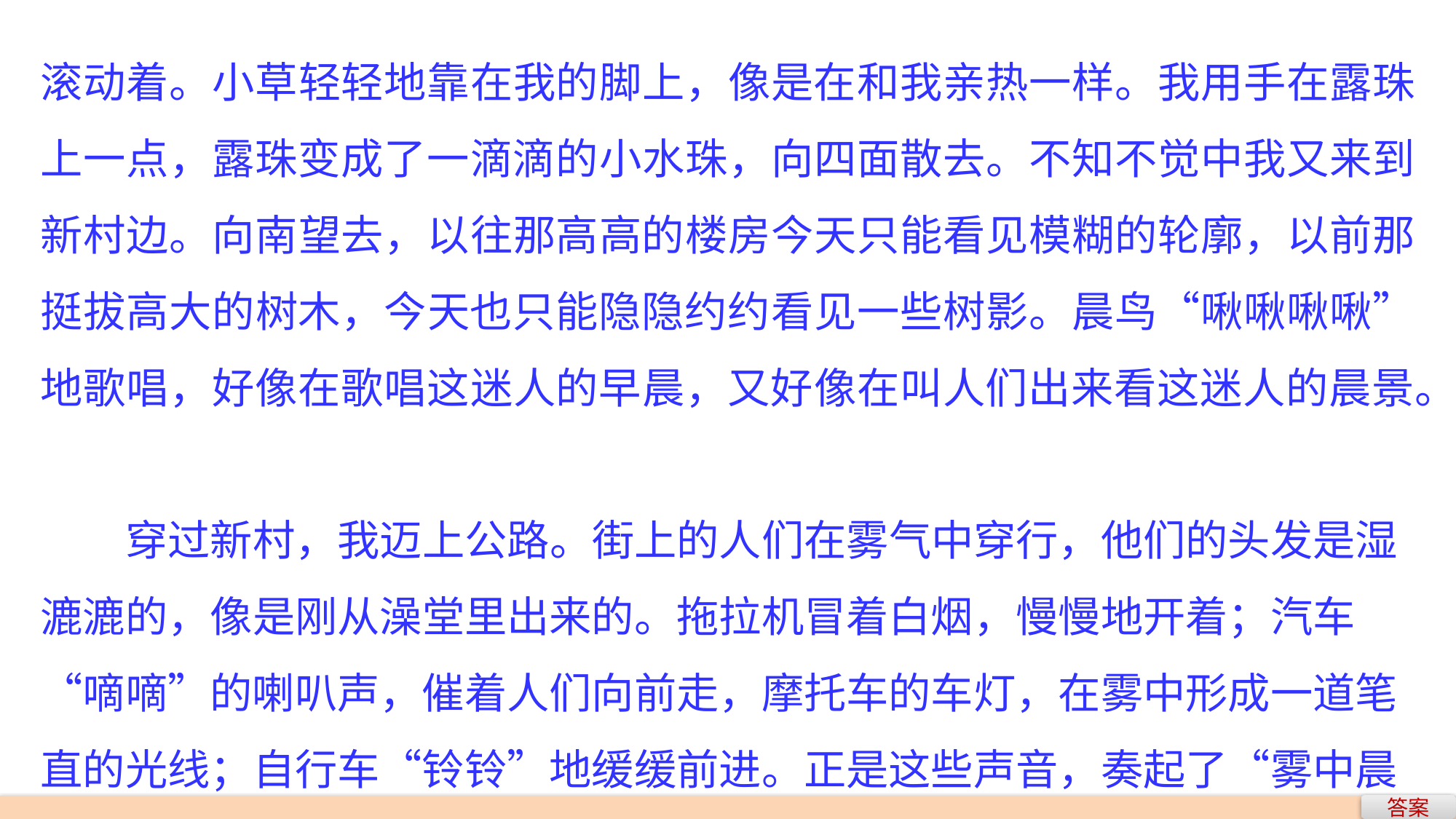

滚动着。小草轻轻地靠在我的脚上，像是在和我亲热一样。我用手在露珠上一点，露珠变成了一滴滴的小水珠，向四面散去。不知不觉中我又来到新村边。向南望去，以往那高高的楼房今天只能看见模糊的轮廓，以前那挺拔高大的树木，今天也只能隐隐约约看见一些树影。晨鸟“啾啾啾啾”地歌唱，好像在歌唱这迷人的早晨，又好像在叫人们出来看这迷人的晨景。
穿过新村，我迈上公路。街上的人们在雾气中穿行，他们的头发是湿漉漉的，像是刚从澡堂里出来的。拖拉机冒着白烟，慢慢地开着；汽车“嘀嘀”的喇叭声，催着人们向前走，摩托车的车灯，在雾中形成一道笔直的光线；自行车“铃铃”地缓缓前进。正是这些声音，奏起了“雾中晨鸣曲”。
答案